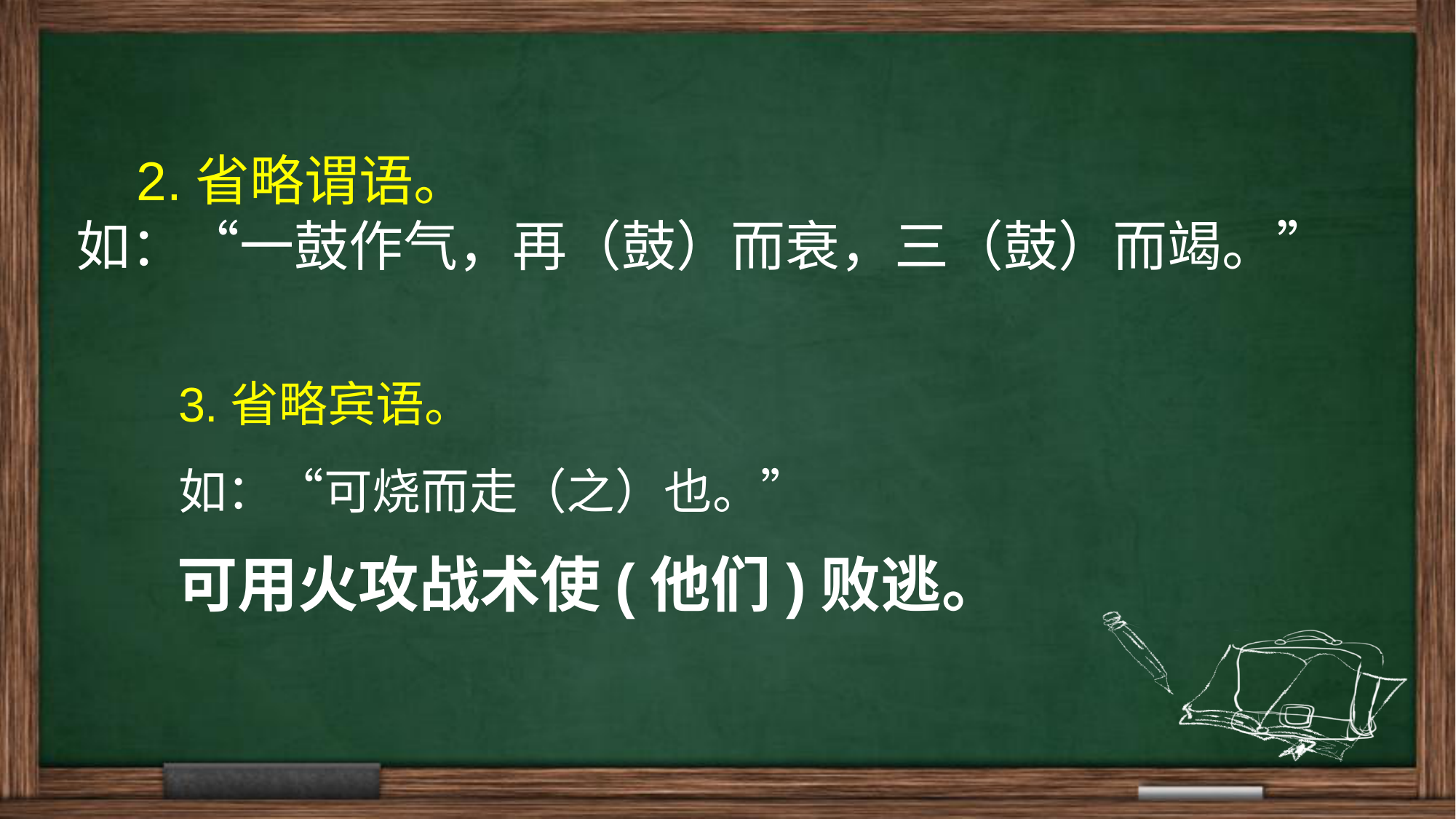

# 2.省略谓语。 如：“一鼓作气，再（鼓）而衰，三（鼓）而竭。”
3.省略宾语。
如：“可烧而走（之）也。”
可用火攻战术使(他们)败逃。